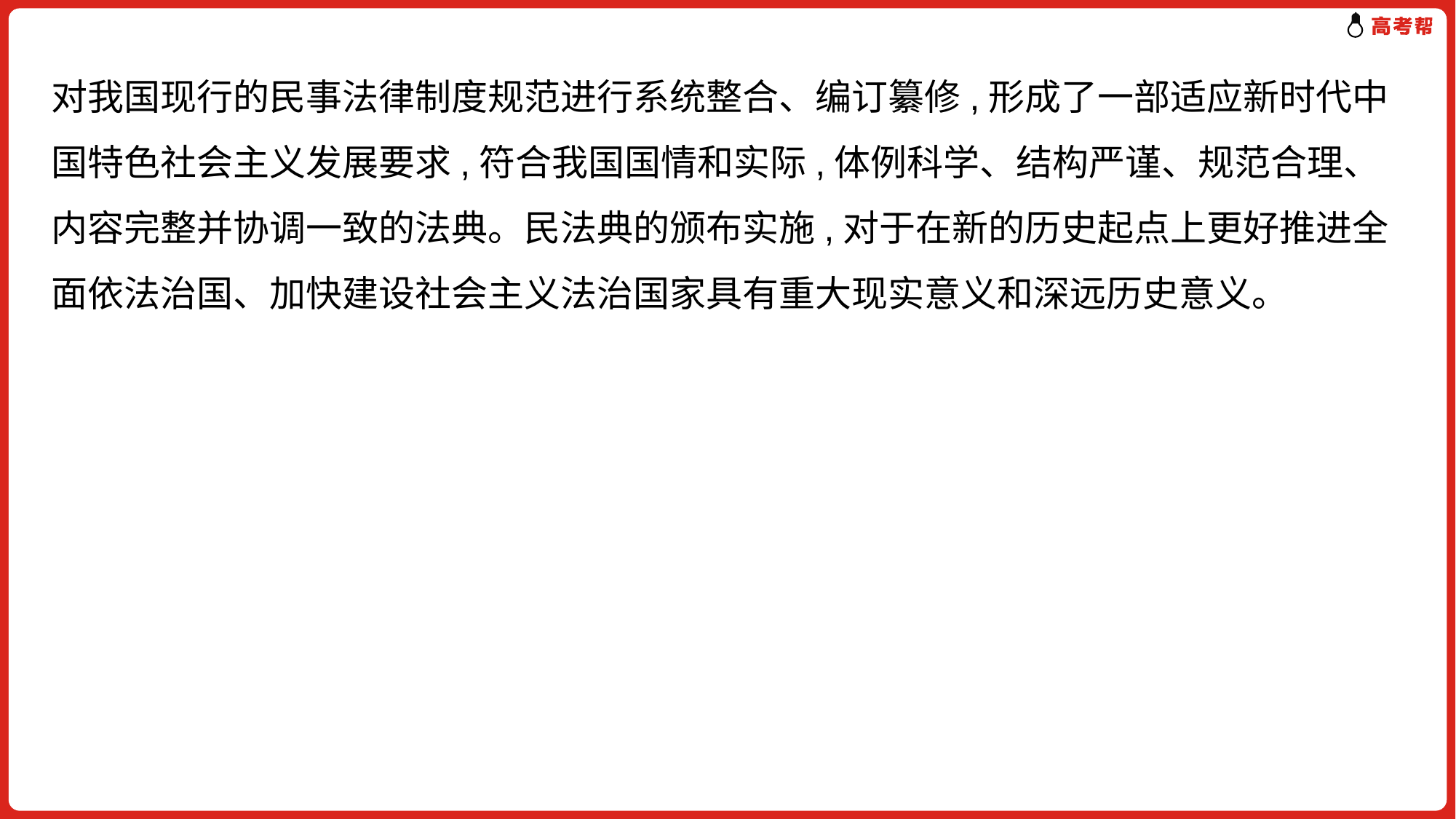

# 对我国现行的民事法律制度规范进行系统整合、编订纂修,形成了一部适应新时代中国特色社会主义发展要求,符合我国国情和实际,体例科学、结构严谨、规范合理、内容完整并协调一致的法典。民法典的颁布实施,对于在新的历史起点上更好推进全面依法治国、加快建设社会主义法治国家具有重大现实意义和深远历史意义。